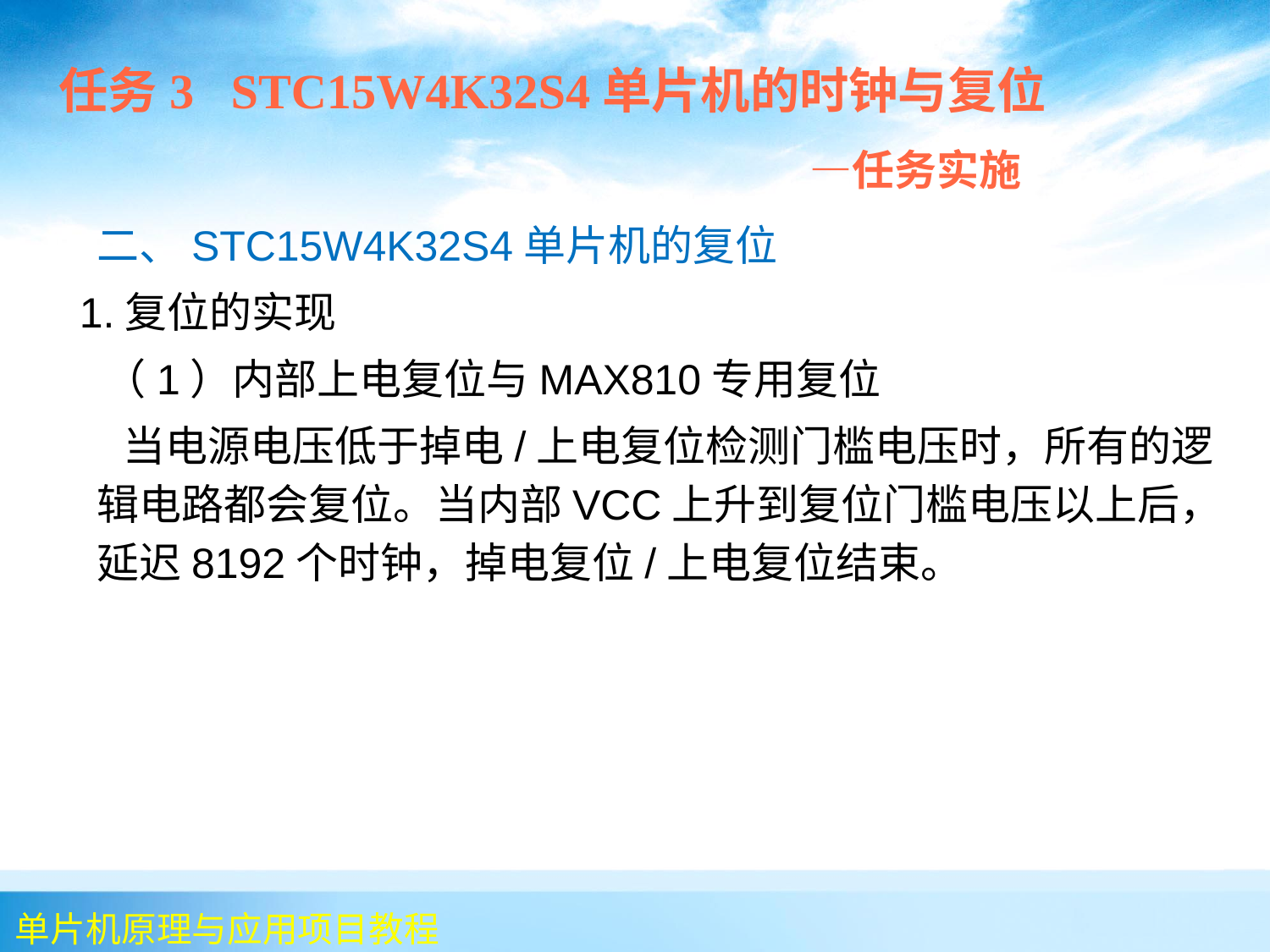

任务3   STC15W4K32S4单片机的时钟与复位
                                                                     —任务实施
 	二、STC15W4K32S4单片机的复位
  1.复位的实现
    （1）内部上电复位与MAX810专用复位
      当电源电压低于掉电/上电复位检测门槛电压时，所有的逻辑电路都会复位。当内部VCC上升到复位门槛电压以上后，延迟8192个时钟，掉电复位/上电复位结束。